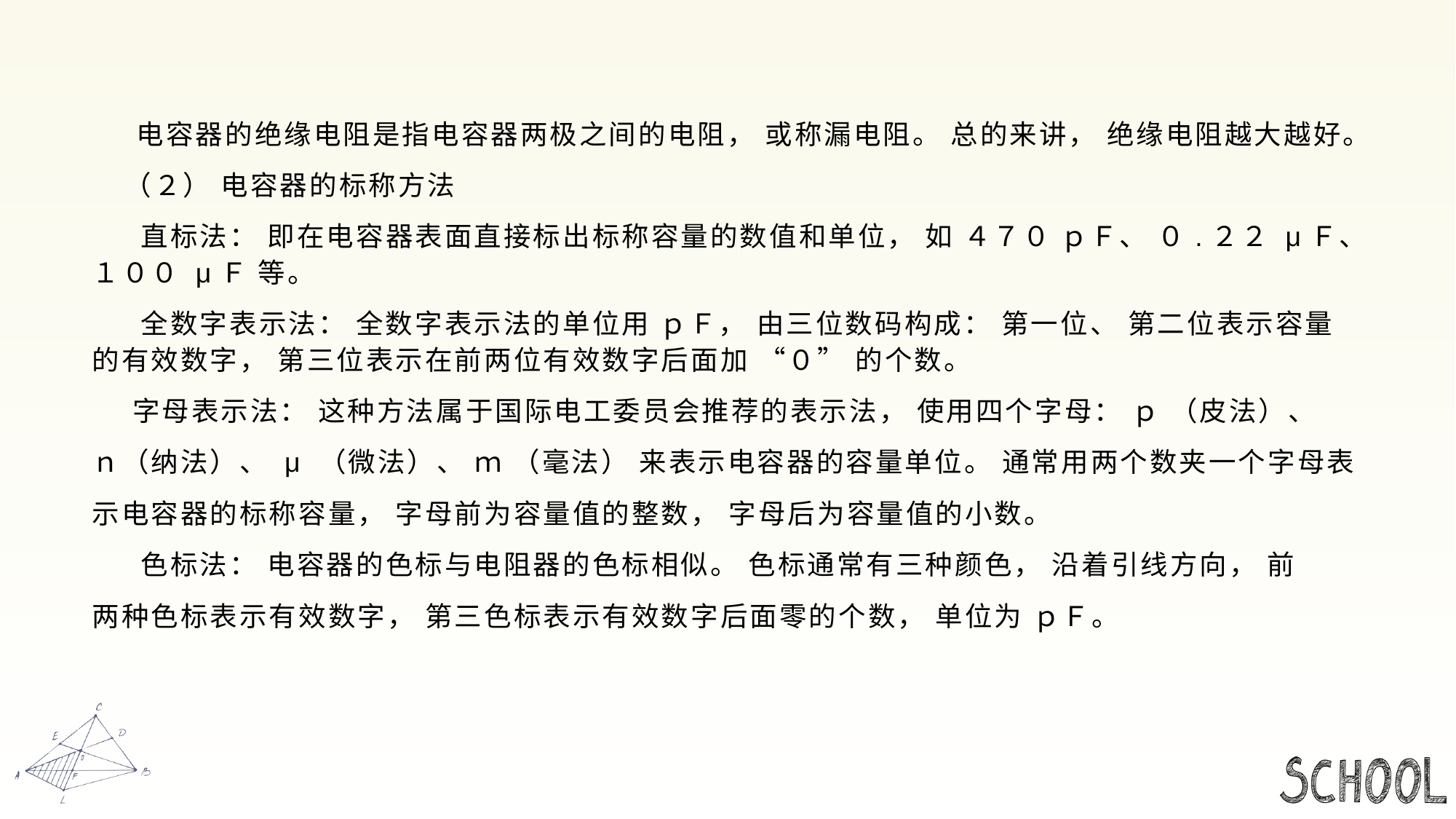

#
     电容器的绝缘电阻是指电容器两极之间的电阻， 或称漏电阻。 总的来讲， 绝缘电阻越大越好。
   （２） 电容器的标称方法
     直标法： 即在电容器表面直接标出标称容量的数值和单位， 如 ４７０ ｐＦ、 ０.２２ μＦ、１００ μＦ 等。
     全数字表示法： 全数字表示法的单位用 ｐＦ， 由三位数码构成： 第一位、 第二位表示容量的有效数字， 第三位表示在前两位有效数字后面加 “０” 的个数。
    字母表示法： 这种方法属于国际电工委员会推荐的表示法， 使用四个字母： ｐ （皮法）、
ｎ（纳法）、 μ （微法）、 ｍ （毫法） 来表示电容器的容量单位。 通常用两个数夹一个字母表
示电容器的标称容量， 字母前为容量值的整数， 字母后为容量值的小数。
     色标法： 电容器的色标与电阻器的色标相似。 色标通常有三种颜色， 沿着引线方向， 前
两种色标表示有效数字， 第三色标表示有效数字后面零的个数， 单位为 ｐＦ。